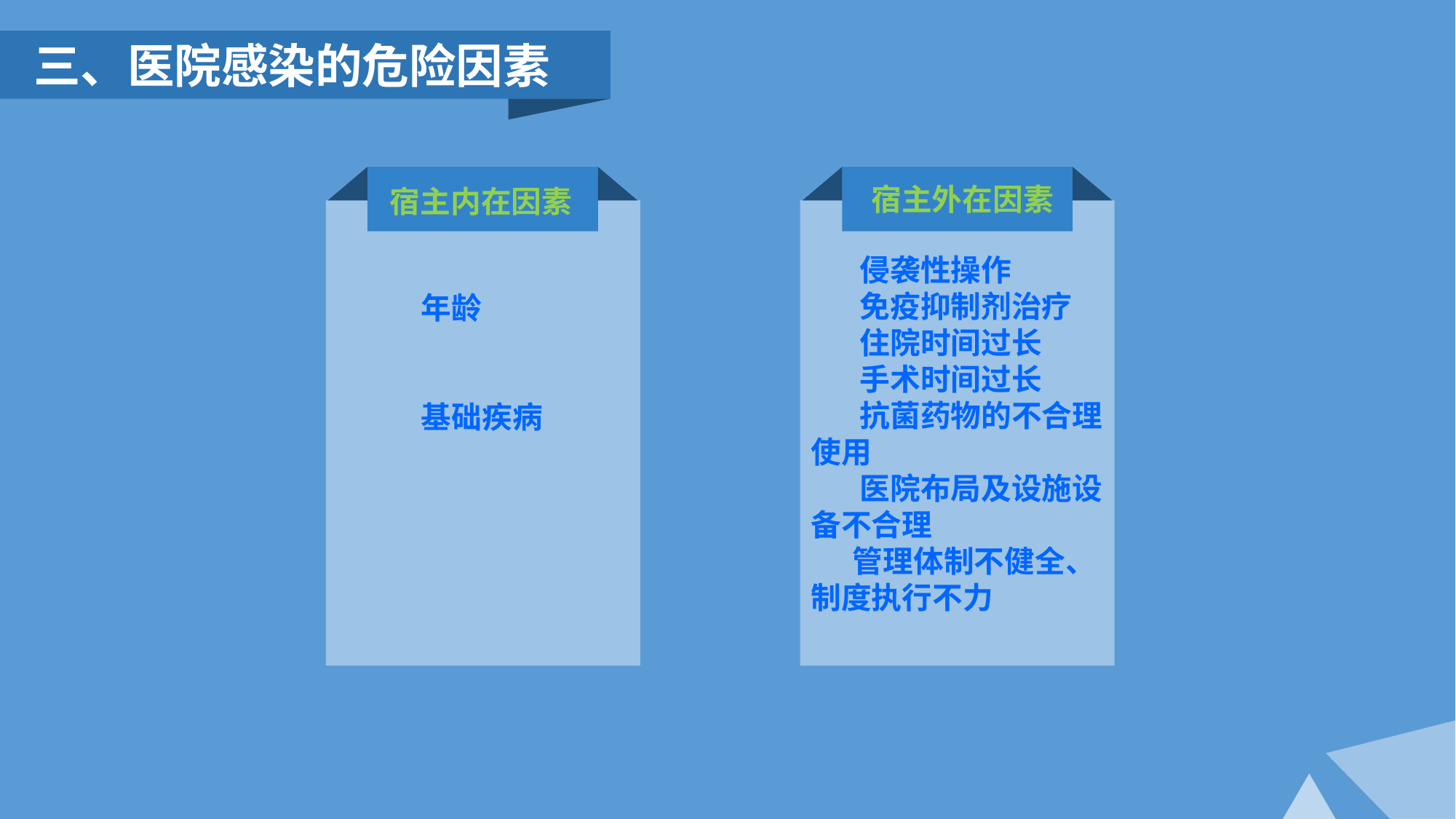

三、医院感染的危险因素

宿主内在因素

年龄

基础疾病

宿主外在因素

      侵袭性操作
      免疫抑制剂治疗
      住院时间过长
      手术时间过长
      抗菌药物的不合理使用
      医院布局及设施设备不合理
     管理体制不健全、制度执行不力